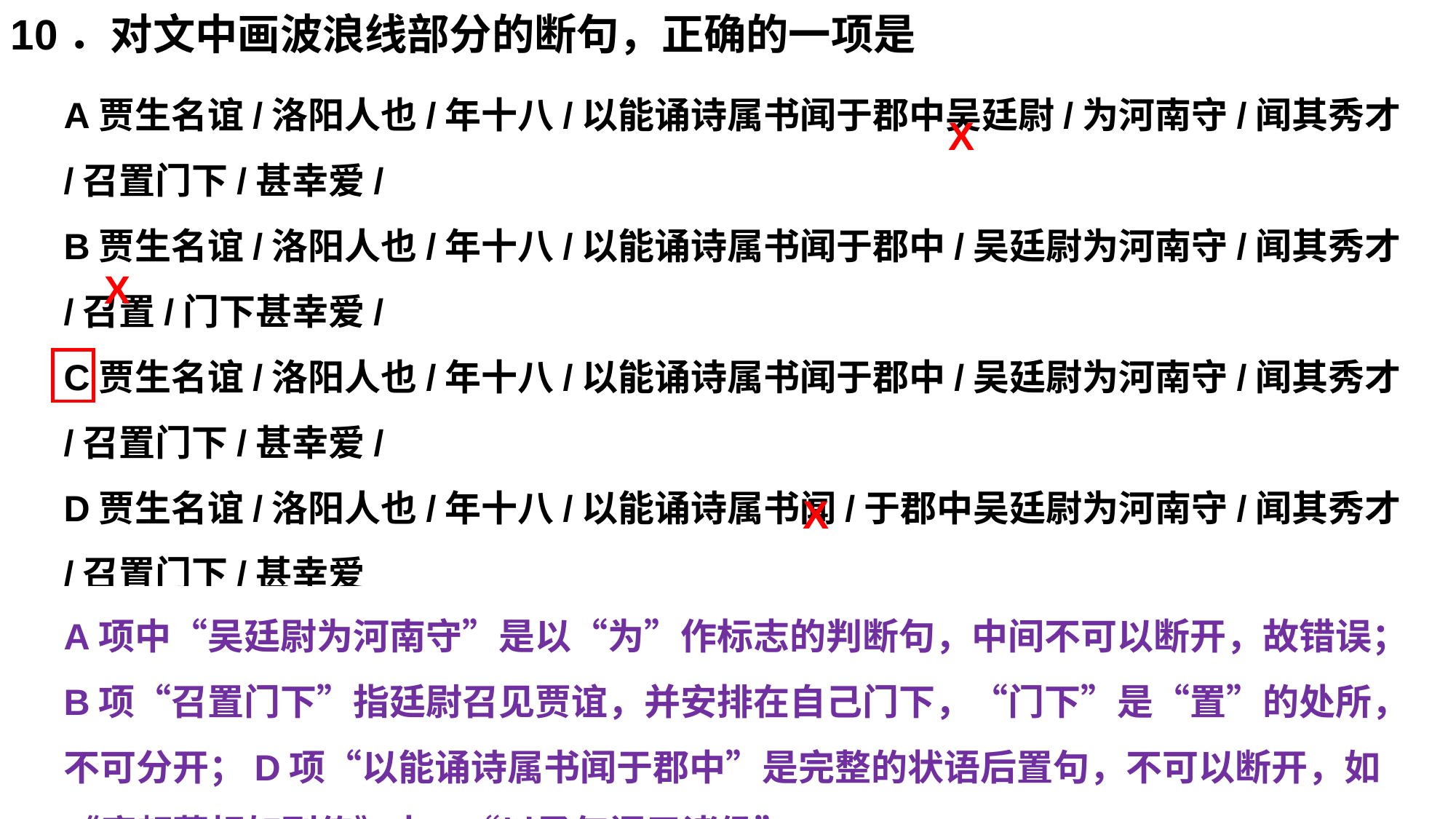

10．对文中画波浪线部分的断句，正确的一项是
A贾生名谊/洛阳人也/年十八/以能诵诗属书闻于郡中吴廷尉/为河南守/闻其秀才/召置门下/甚幸爱/
B贾生名谊/洛阳人也/年十八/以能诵诗属书闻于郡中/吴廷尉为河南守/闻其秀才/召置/门下甚幸爱/
C贾生名谊/洛阳人也/年十八/以能诵诗属书闻于郡中/吴廷尉为河南守/闻其秀才/召置门下/甚幸爱/
D贾生名谊/洛阳人也/年十八/以能诵诗属书闻/于郡中吴廷尉为河南守/闻其秀才/召置门下/甚幸爱
X
X

X
A项中“吴廷尉为河南守”是以“为”作标志的判断句，中间不可以断开，故错误；B项“召置门下”指廷尉召见贾谊，并安排在自己门下，“门下”是“置”的处所，不可分开；D项“以能诵诗属书闻于郡中”是完整的状语后置句，不可以断开，如《廉颇蔺相如列传》中：“以勇气闻于诸侯”。